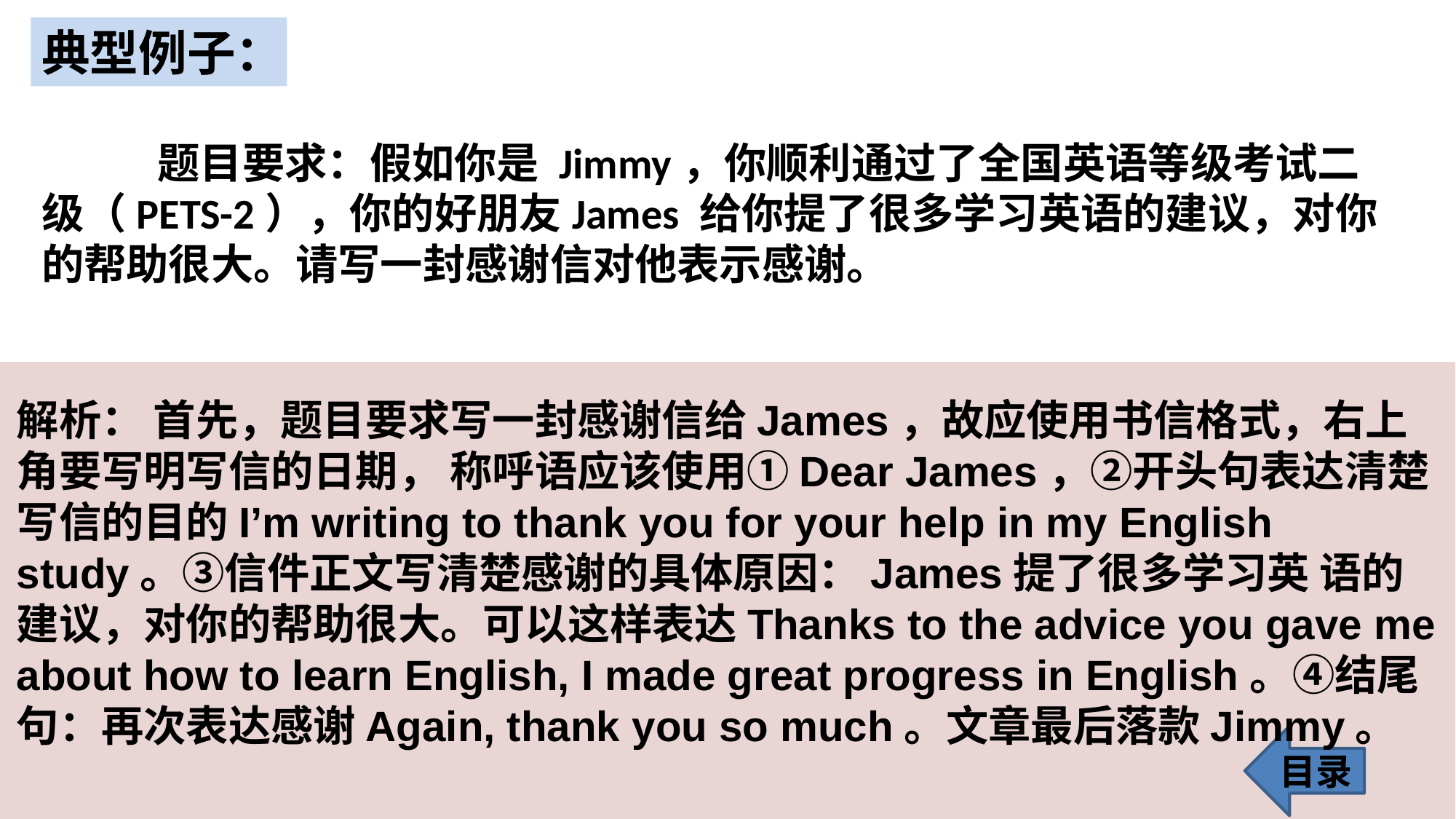

典型例子：
           题目要求：假如你是 Jimmy，你顺利通过了全国英语等级考试二级（PETS-2），你的好朋友James 给你提了很多学习英语的建议，对你的帮助很大。请写一封感谢信对他表示感谢。

解析： 首先，题目要求写一封感谢信给James，故应使用书信格式，右上角要写明写信的日期， 称呼语应该使用①Dear James，②开头句表达清楚写信的目的I’m writing to thank you for your help in my English study。③信件正文写清楚感谢的具体原因：James提了很多学习英 语的建议，对你的帮助很大。可以这样表达Thanks to the advice you gave me about how to learn English, I made great progress in English。④结尾句：再次表达感谢Again, thank you so much。文章最后落款Jimmy。
目录
25